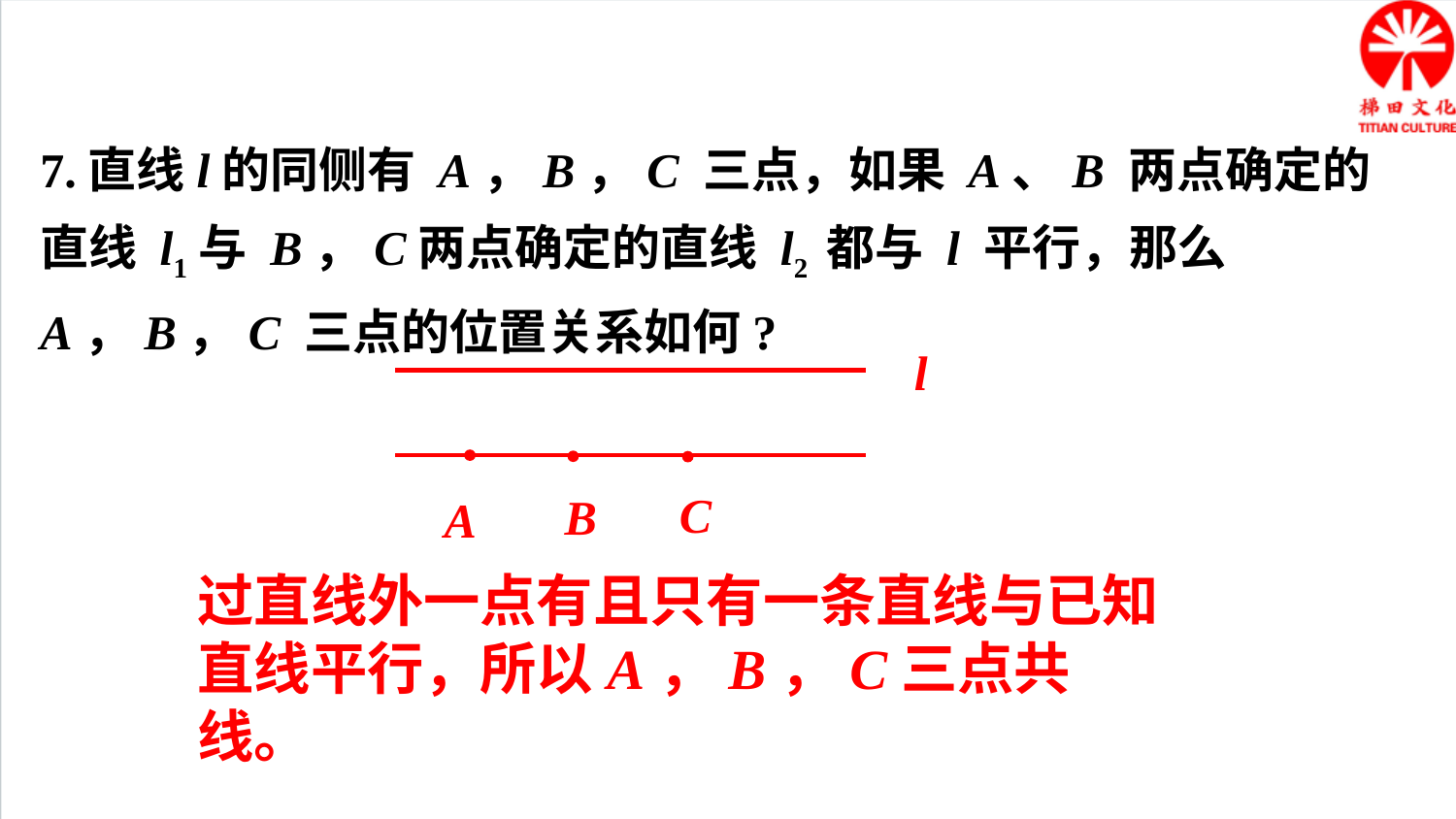

7.直线l的同侧有 A，B，C 三点，如果 A、B 两点确定的直线 l1与 B，C两点确定的直线 l2 都与 l 平行，那么 A，B，C 三点的位置关系如何?
l

C
B
A
过直线外一点有且只有一条直线与已知直线平行，所以A，B，C三点共线。